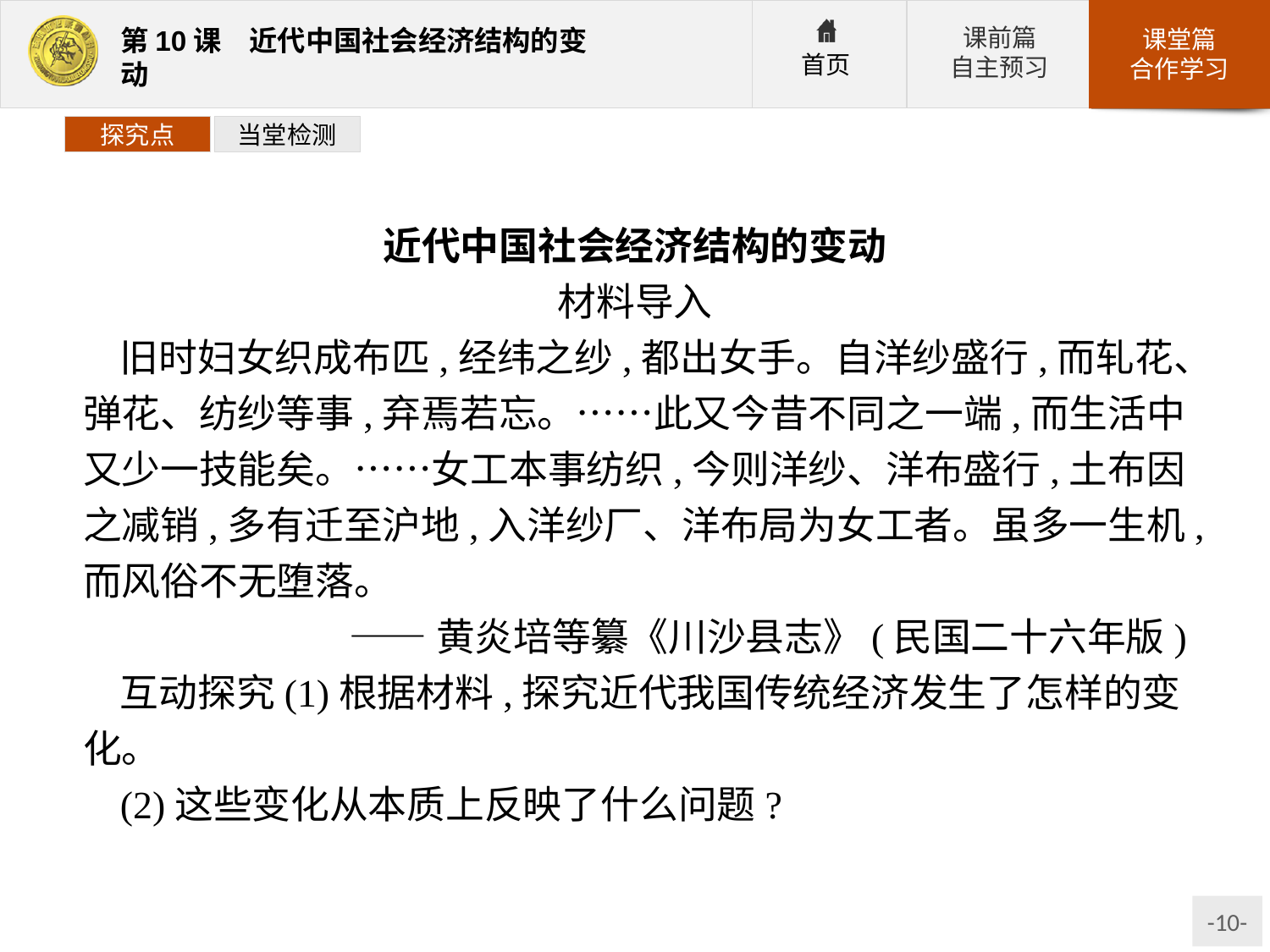

探究点
当堂检测
近代中国社会经济结构的变动
材料导入
旧时妇女织成布匹,经纬之纱,都出女手。自洋纱盛行,而轧花、弹花、纺纱等事,弃焉若忘。……此又今昔不同之一端,而生活中又少一技能矣。……女工本事纺织,今则洋纱、洋布盛行,土布因之减销,多有迁至沪地,入洋纱厂、洋布局为女工者。虽多一生机,而风俗不无堕落。
——黄炎培等纂《川沙县志》(民国二十六年版)
互动探究(1)根据材料,探究近代我国传统经济发生了怎样的变化。
(2)这些变化从本质上反映了什么问题?